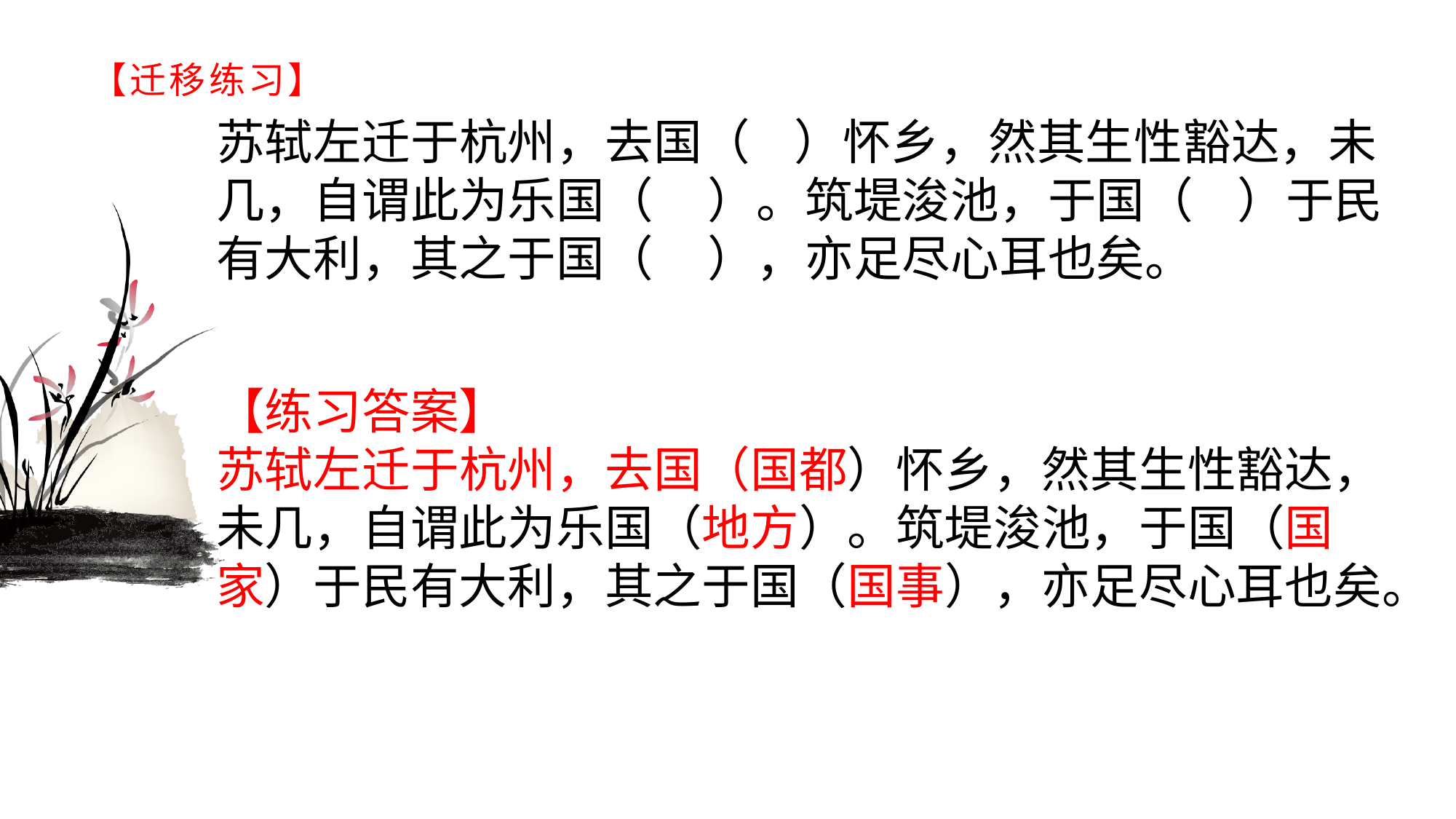

# 【迁移练习】
苏轼左迁于杭州，去国（    ）怀乡，然其生性豁达，未几，自谓此为乐国（     ）。筑堤浚池，于国（    ）于民有大利，其之于国（     ），亦足尽心耳也矣。
【练习答案】苏轼左迁于杭州，去国（国都）怀乡，然其生性豁达，未几，自谓此为乐国（地方）。筑堤浚池，于国（国家）于民有大利，其之于国（国事），亦足尽心耳也矣。